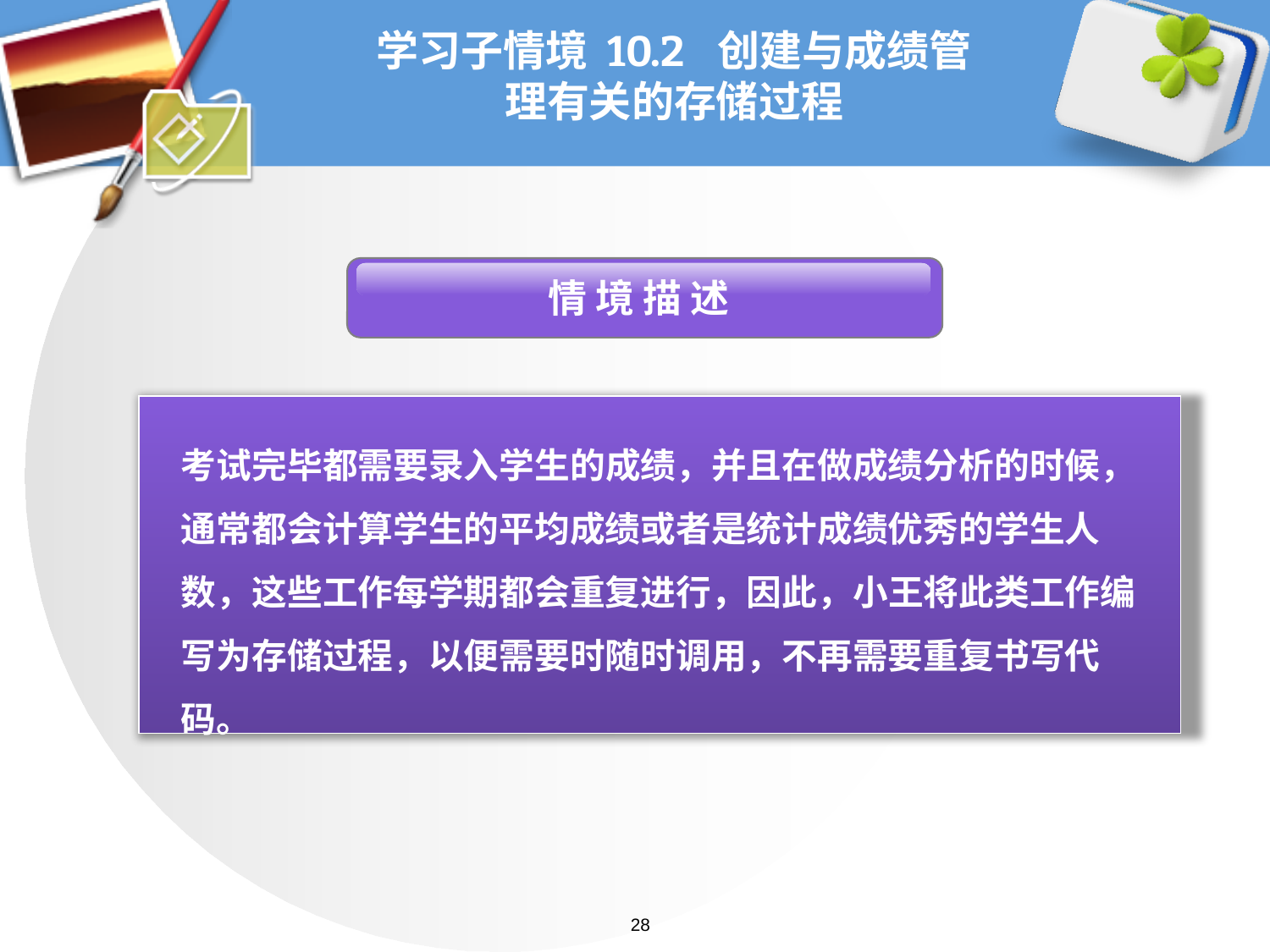

# 学习子情境 10.2   创建与成绩管理有关的存储过程

  情 境 描 述

考试完毕都需要录入学生的成绩，并且在做成绩分析的时候，通常都会计算学生的平均成绩或者是统计成绩优秀的学生人数，这些工作每学期都会重复进行，因此，小王将此类工作编写为存储过程，以便需要时随时调用，不再需要重复书写代码。
28